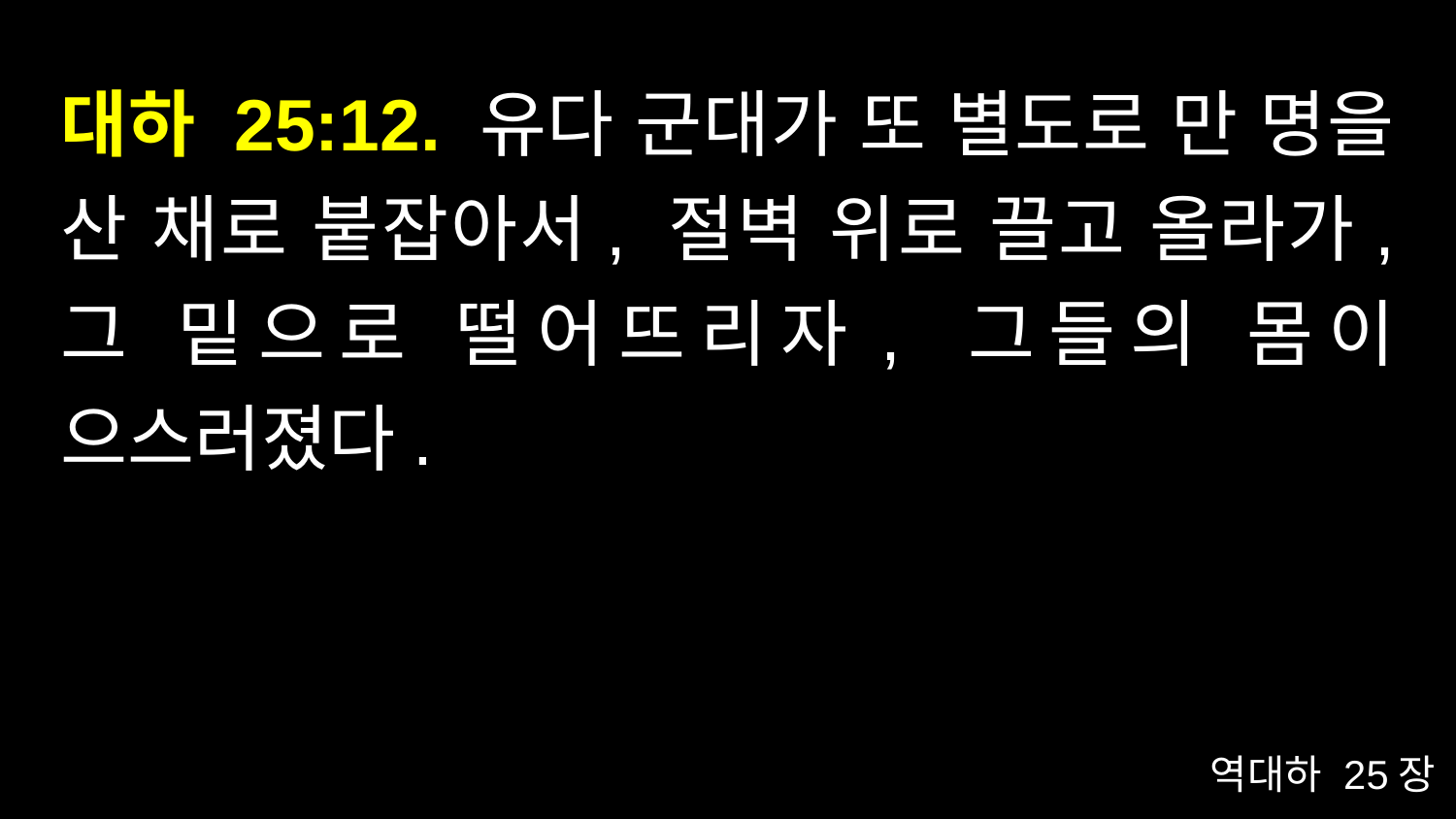

# 대하 25:12. 유다 군대가 또 별도로 만 명을 산 채로 붙잡아서, 절벽 위로 끌고 올라가, 그 밑으로 떨어뜨리자, 그들의 몸이 으스러졌다.
역대하 25장